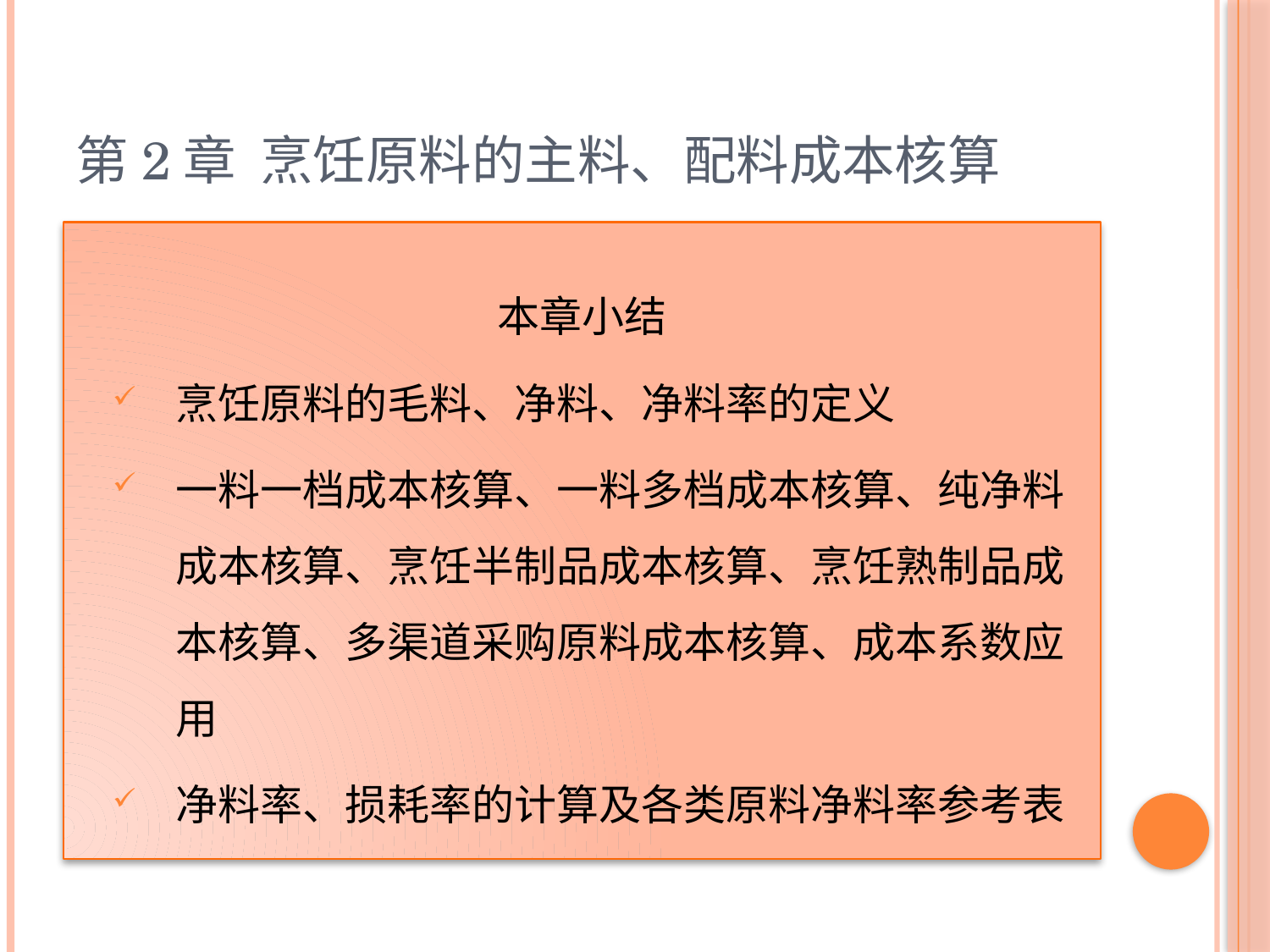

# 第2章  烹饪原料的主料、配料成本核算

本章小结
烹饪原料的毛料、净料、净料率的定义
一料一档成本核算、一料多档成本核算、纯净料成本核算、烹饪半制品成本核算、烹饪熟制品成本核算、多渠道采购原料成本核算、成本系数应用
净料率、损耗率的计算及各类原料净料率参考表